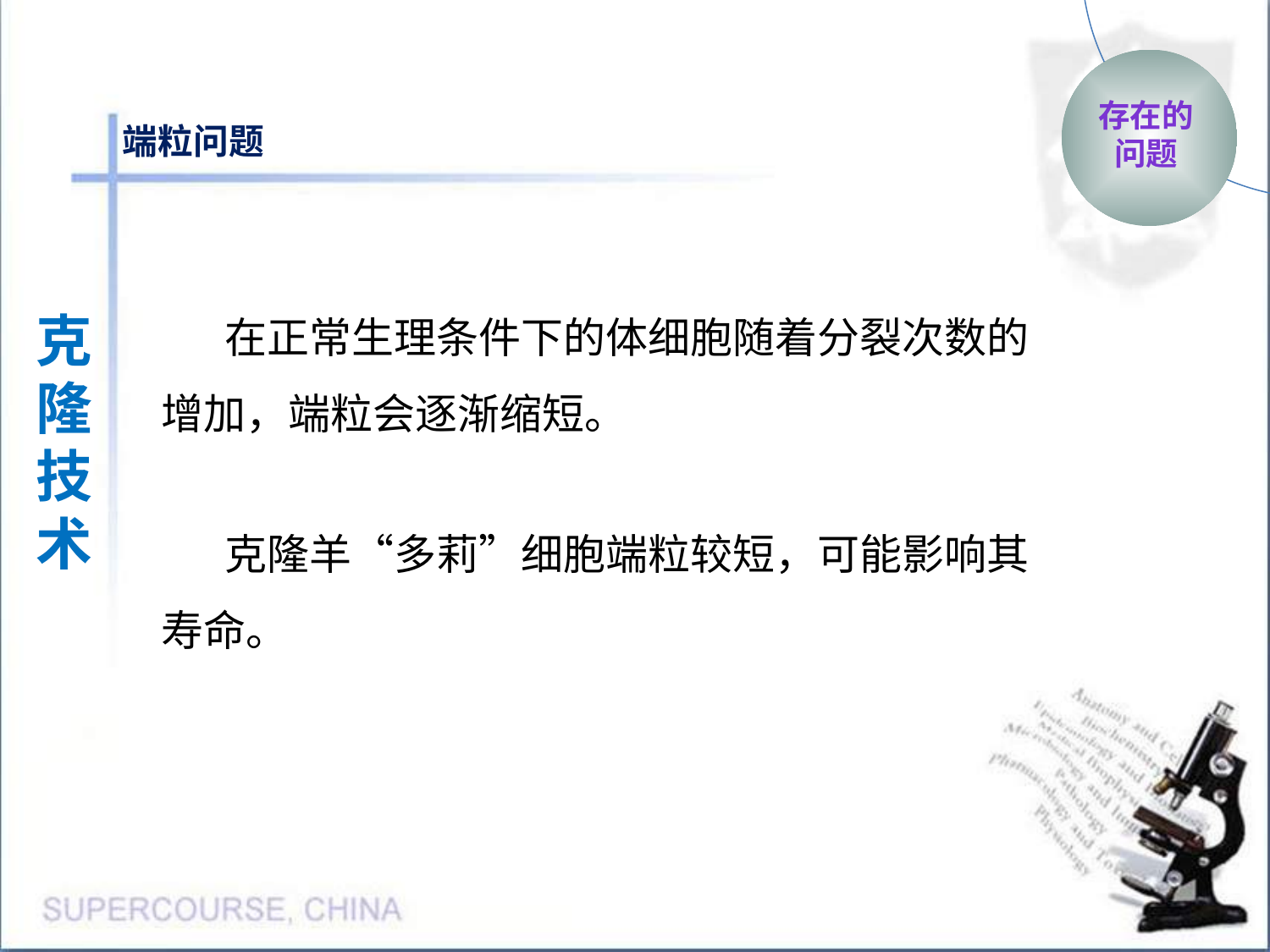

存在的问题
端粒问题
在正常生理条件下的体细胞随着分裂次数的增加，端粒会逐渐缩短。
克隆
技术
克隆羊“多莉”细胞端粒较短，可能影响其寿命。